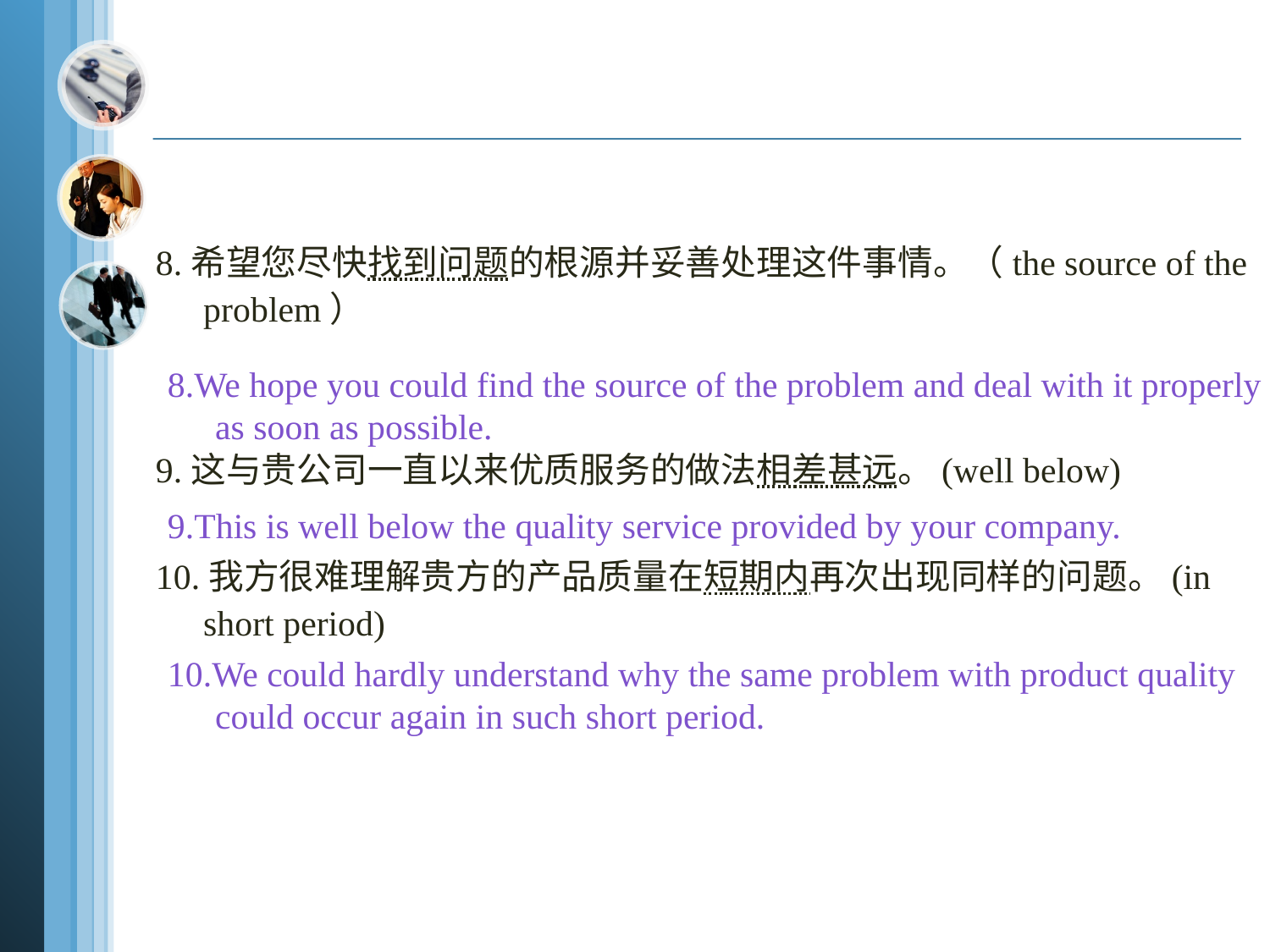

#
8.希望您尽快找到问题的根源并妥善处理这件事情。（the source of the problem）

9.这与贵公司一直以来优质服务的做法相差甚远。(well below)

10.我方很难理解贵方的产品质量在短期内再次出现同样的问题。(in short period)
8.We hope you could find the source of the problem and deal with it properly as soon as possible.

9.This is well below the quality service provided by your company.

10.We could hardly understand why the same problem with product quality could occur again in such short period.